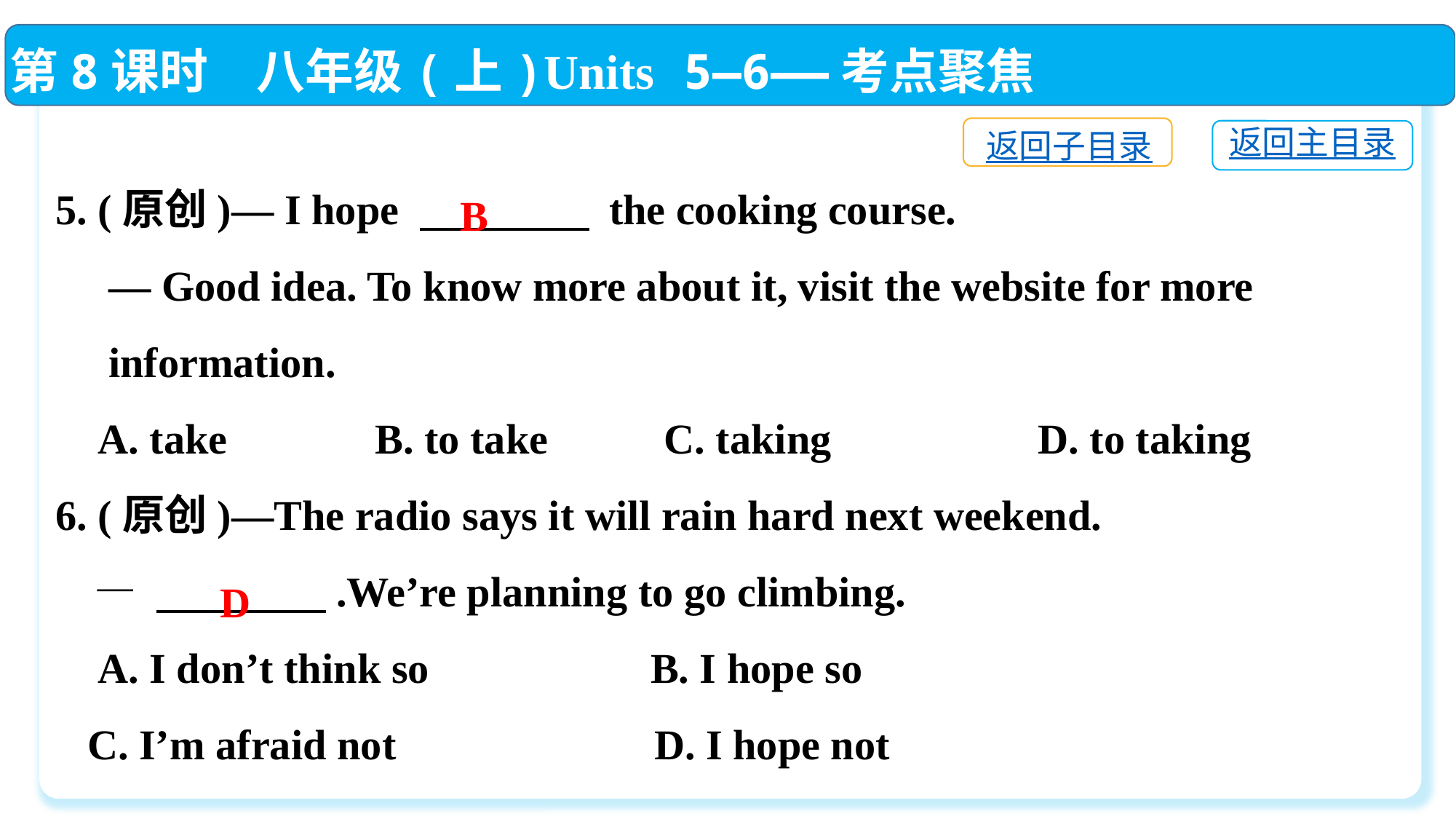

第8课时　八年级(上)Units 5—6——考点聚焦

5. (原创)— I hope 　　　　 the cooking course.
     — Good idea. To know more about it, visit the website for more
     information.
    A. take　　　B. to take           C. taking		D. to taking
6. (原创)—The radio says it will rain hard next weekend.
    — 　　　　.We’re planning to go climbing.
    A. I don’t think so	               B. I hope so
   C. I’m afraid not		     D. I hope not

返回子目录
返回主目录
B

D